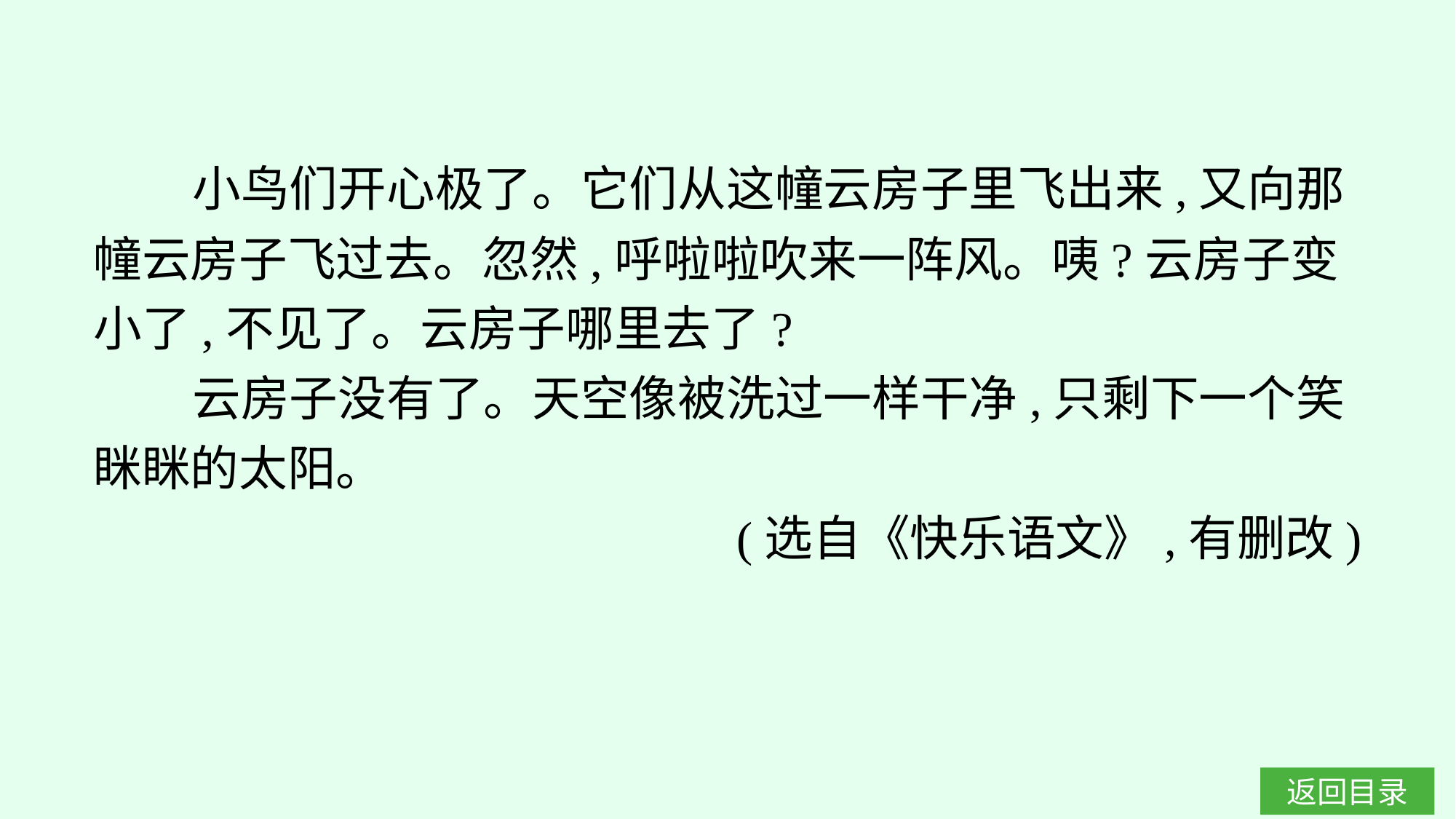

小鸟们开心极了。它们从这幢云房子里飞出来,又向那幢云房子飞过去。忽然,呼啦啦吹来一阵风。咦?云房子变小了,不见了。云房子哪里去了?
        云房子没有了。天空像被洗过一样干净,只剩下一个笑眯眯的太阳。
(选自《快乐语文》,有删改)